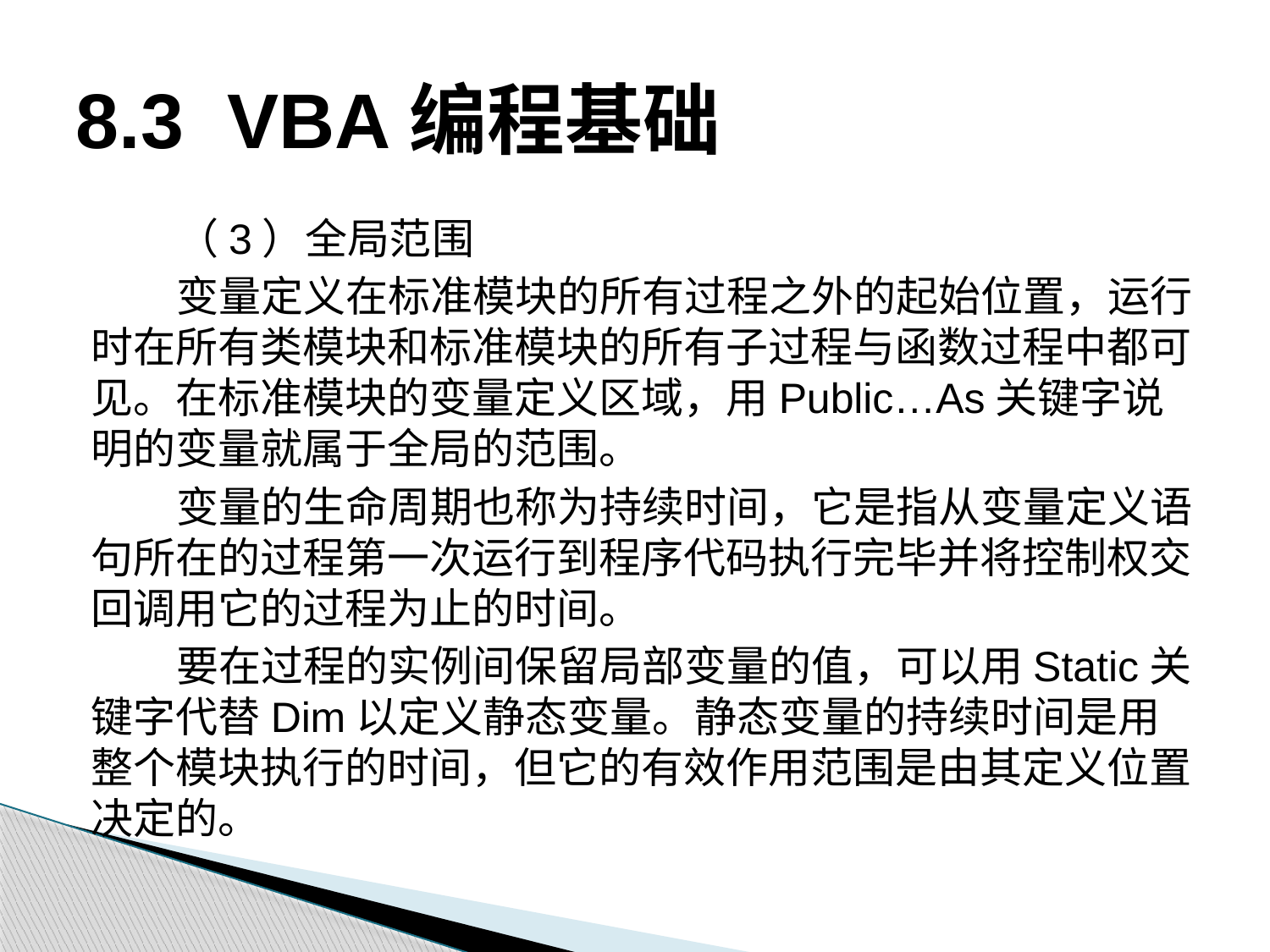

# 8.3  VBA编程基础
（3）全局范围
变量定义在标准模块的所有过程之外的起始位置，运行时在所有类模块和标准模块的所有子过程与函数过程中都可见。在标准模块的变量定义区域，用Public…As关键字说明的变量就属于全局的范围。
变量的生命周期也称为持续时间，它是指从变量定义语句所在的过程第一次运行到程序代码执行完毕并将控制权交回调用它的过程为止的时间。
要在过程的实例间保留局部变量的值，可以用Static关键字代替Dim以定义静态变量。静态变量的持续时间是用整个模块执行的时间，但它的有效作用范围是由其定义位置决定的。